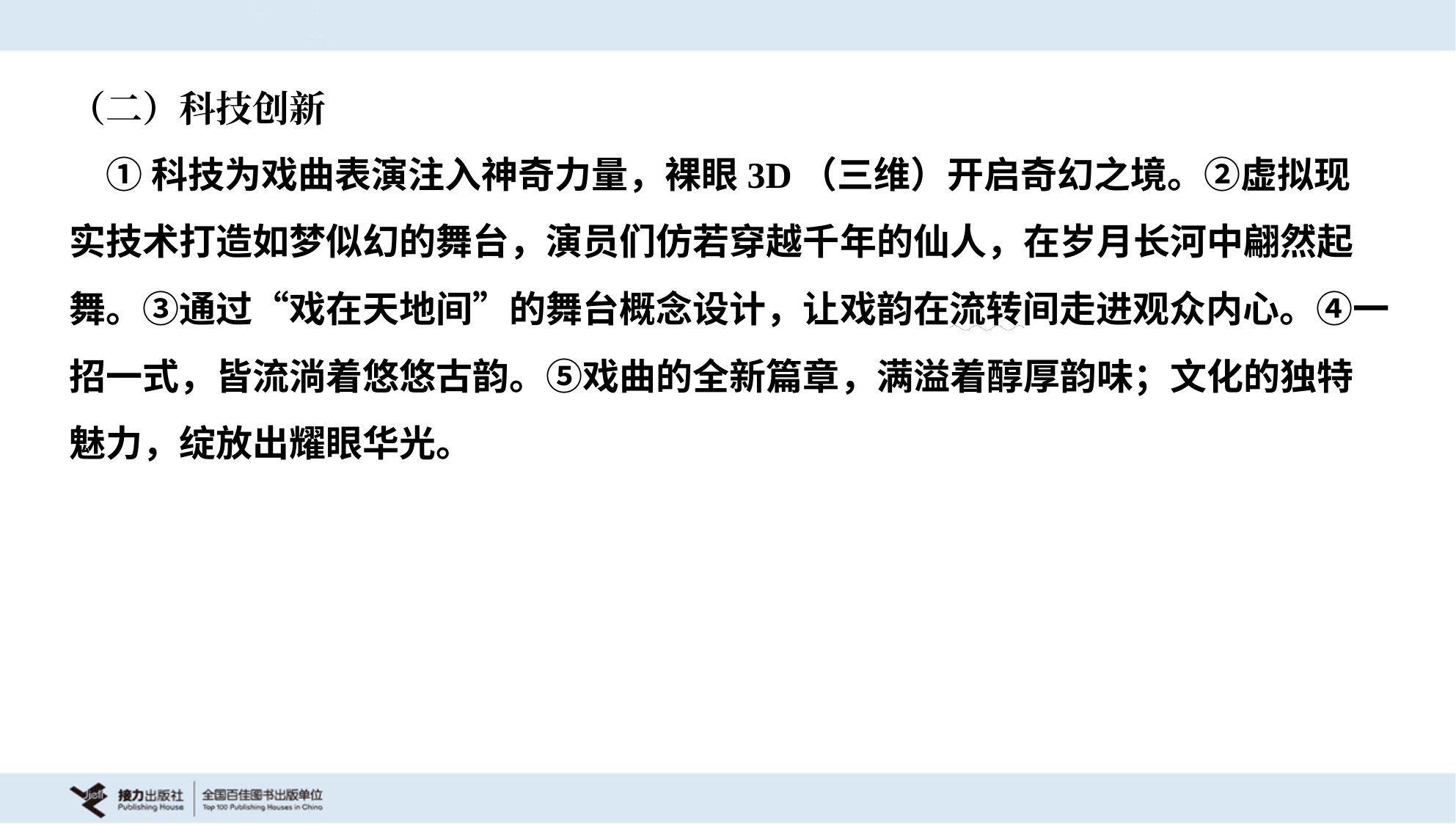

（二）科技创新
    ①科技为戏曲表演注入神奇力量，裸眼3D（三维）开启奇幻之境。②虚拟现
实技术打造如梦似幻的舞台，演员们仿若穿越千年的仙人，在岁月长河中翩然起
舞。③通过“戏在天地间”的舞台概念设计，让戏韵在流转间走进观众内心。④一
招一式，皆流淌着悠悠古韵。⑤戏曲的全新篇章，满溢着醇厚韵味；文化的独特
魅力，绽放出耀眼华光。